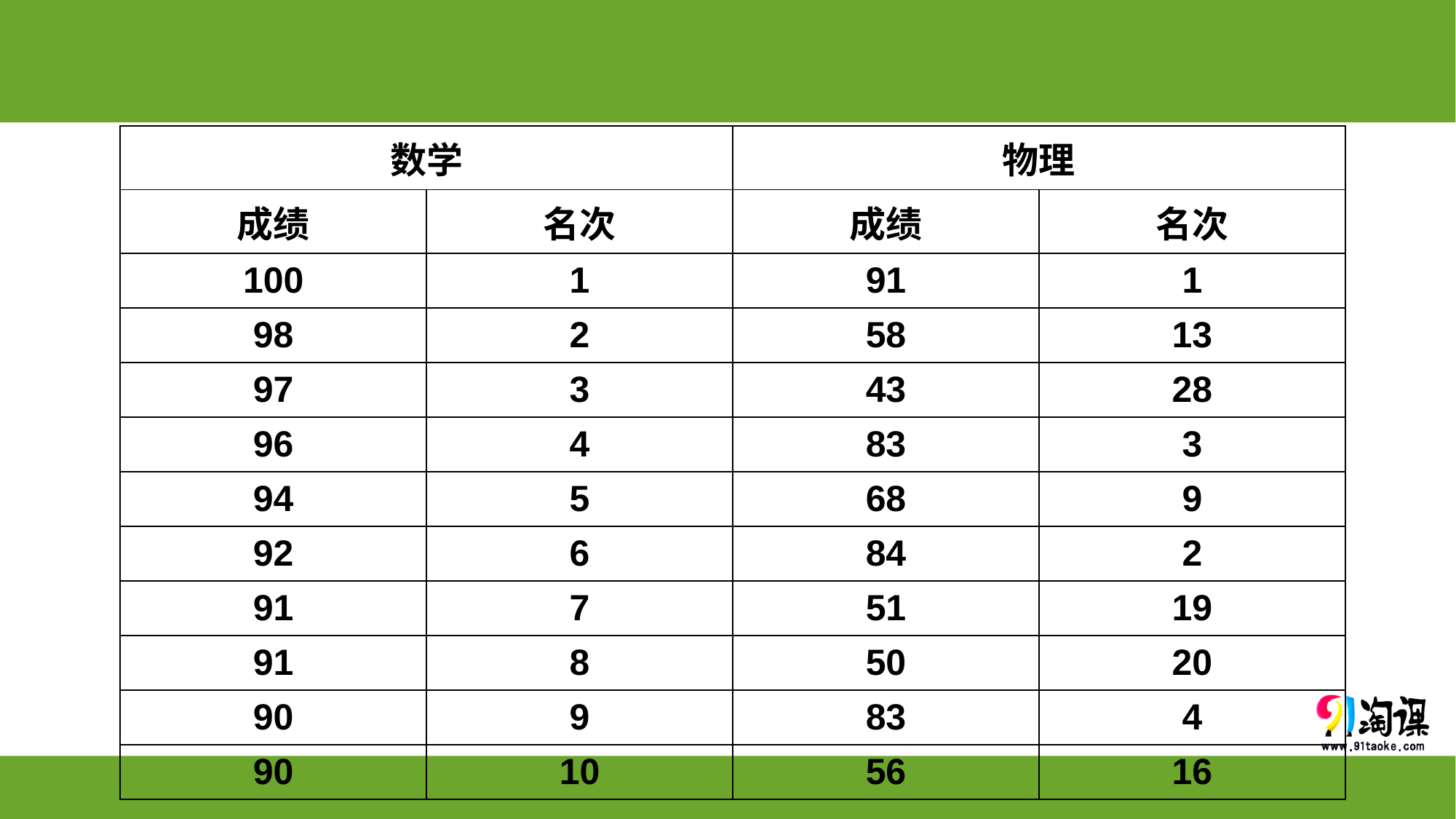

| 数学 |  | 物理 |  |
| --- | --- | --- | --- |
| 成绩 | 名次 | 成绩 | 名次 |
| 100 | 1 | 91 | 1 |
| 98 | 2 | 58 | 13 |
| 97 | 3 | 43 | 28 |
| 96 | 4 | 83 | 3 |
| 94 | 5 | 68 | 9 |
| 92 | 6 | 84 | 2 |
| 91 | 7 | 51 | 19 |
| 91 | 8 | 50 | 20 |
| 90 | 9 | 83 | 4 |
| 90 | 10 | 56 | 16 |